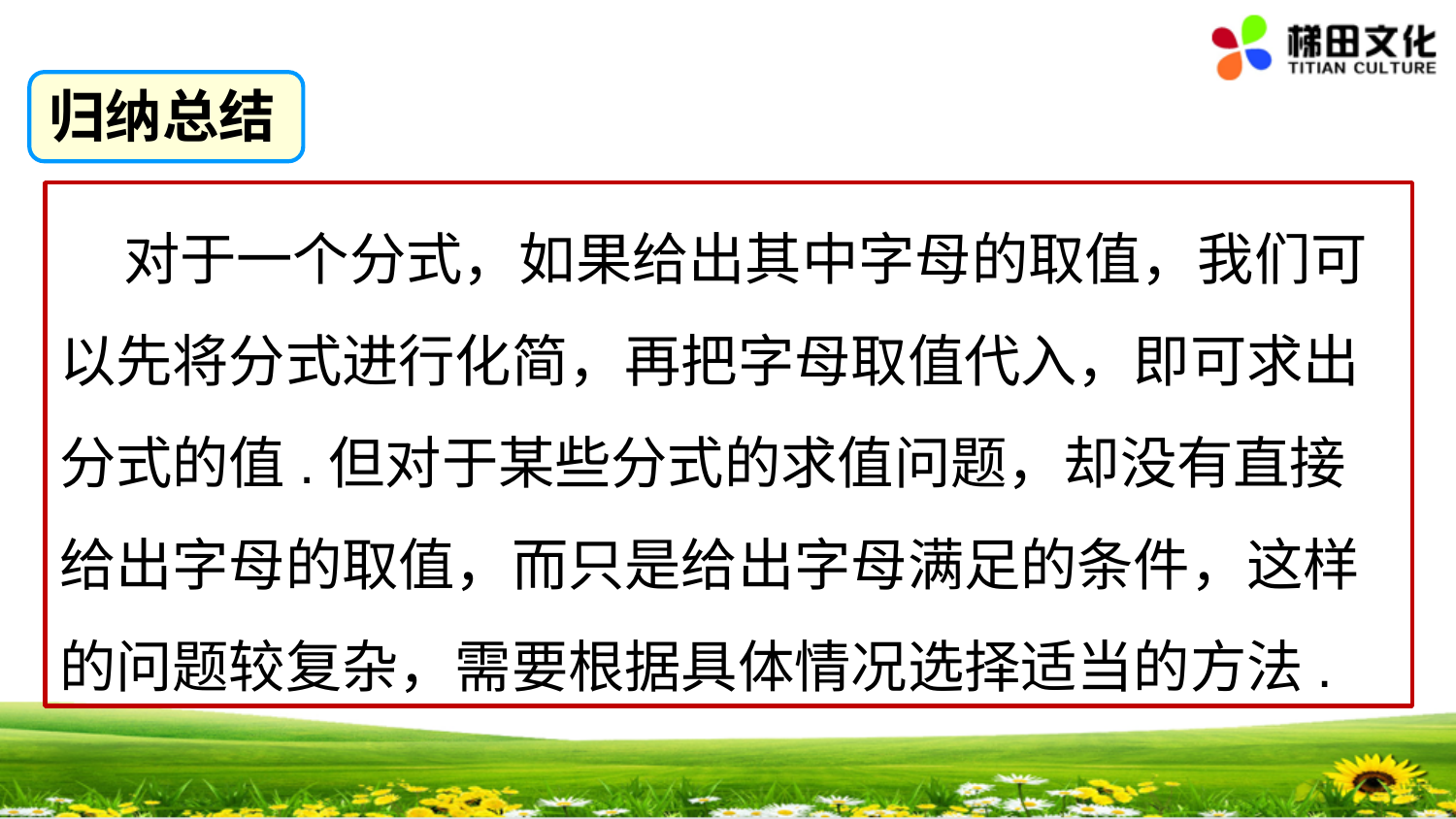

归纳总结
    对于一个分式，如果给出其中字母的取值，我们可以先将分式进行化简，再把字母取值代入，即可求出分式的值.但对于某些分式的求值问题，却没有直接给出字母的取值，而只是给出字母满足的条件，这样的问题较复杂，需要根据具体情况选择适当的方法.